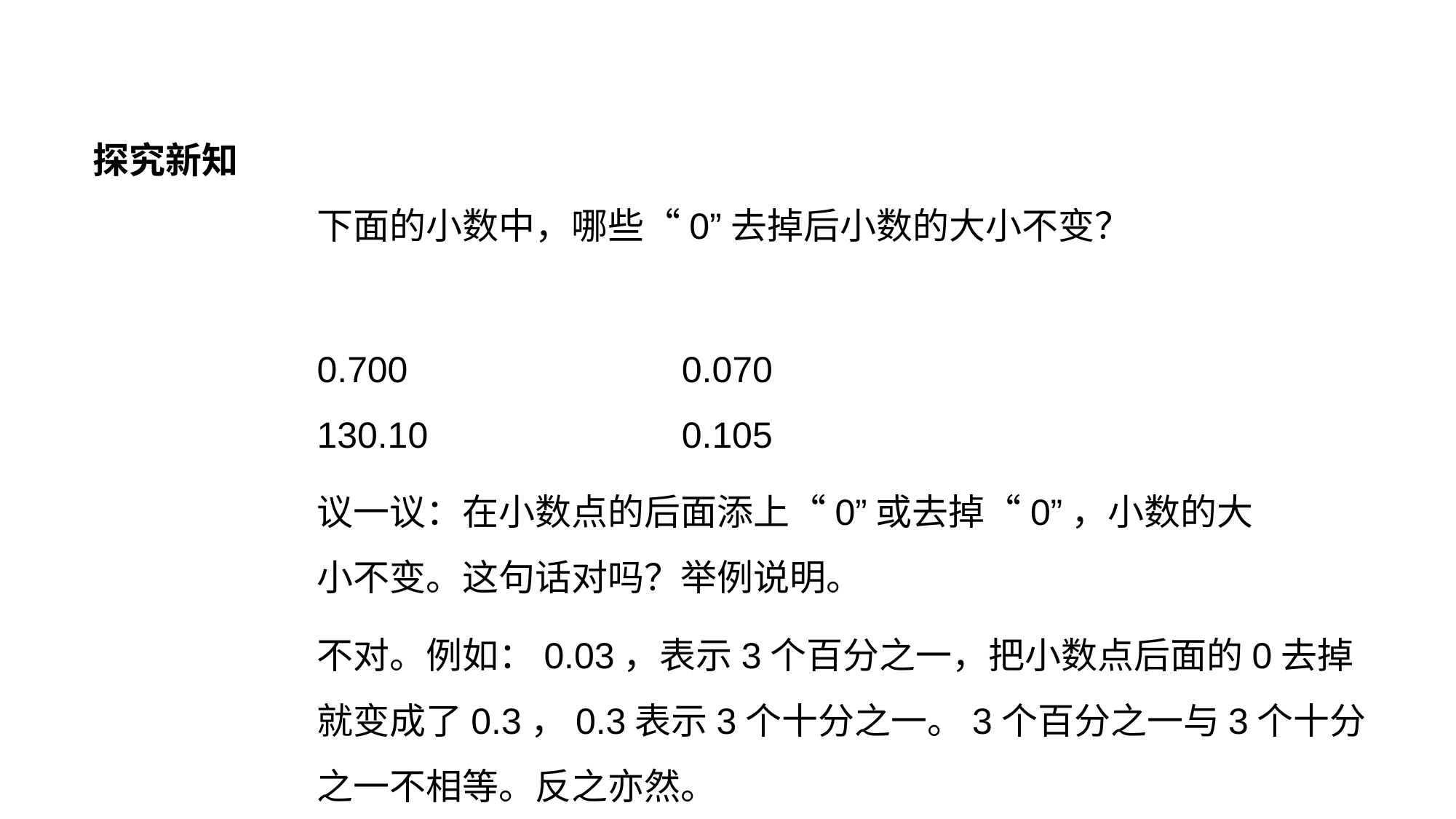

探究新知
下面的小数中，哪些“0”去掉后小数的大小不变？
0.700                           0.070
130.10                         0.105
议一议：在小数点的后面添上“0”或去掉“0”，小数的大小不变。这句话对吗？举例说明。
不对。例如：0.03，表示3个百分之一，把小数点后面的0去掉就变成了0.3，0.3表示3个十分之一。3个百分之一与3个十分之一不相等。反之亦然。